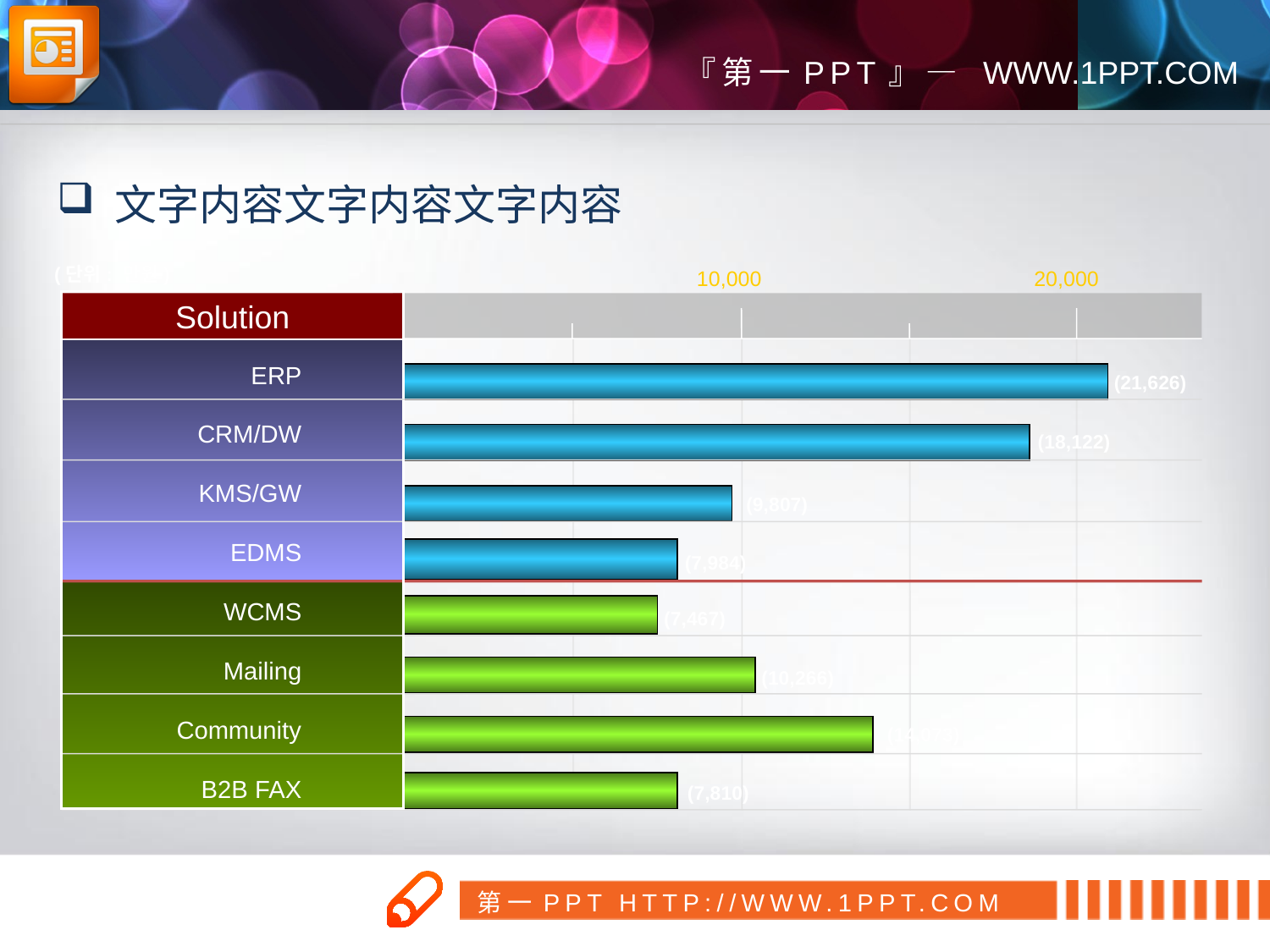

文字内容文字内容文字内容
(단위: 만원)
10,000
20,000

Solution

ERP
CRM/DW
KMS/GW
EDMS
WCMS
Mailing
Community
B2B FAX

(21,626)

(18,122)

(9,807)

(7,984)

(7,467)

(10,266)

(14,073)

(7,810)